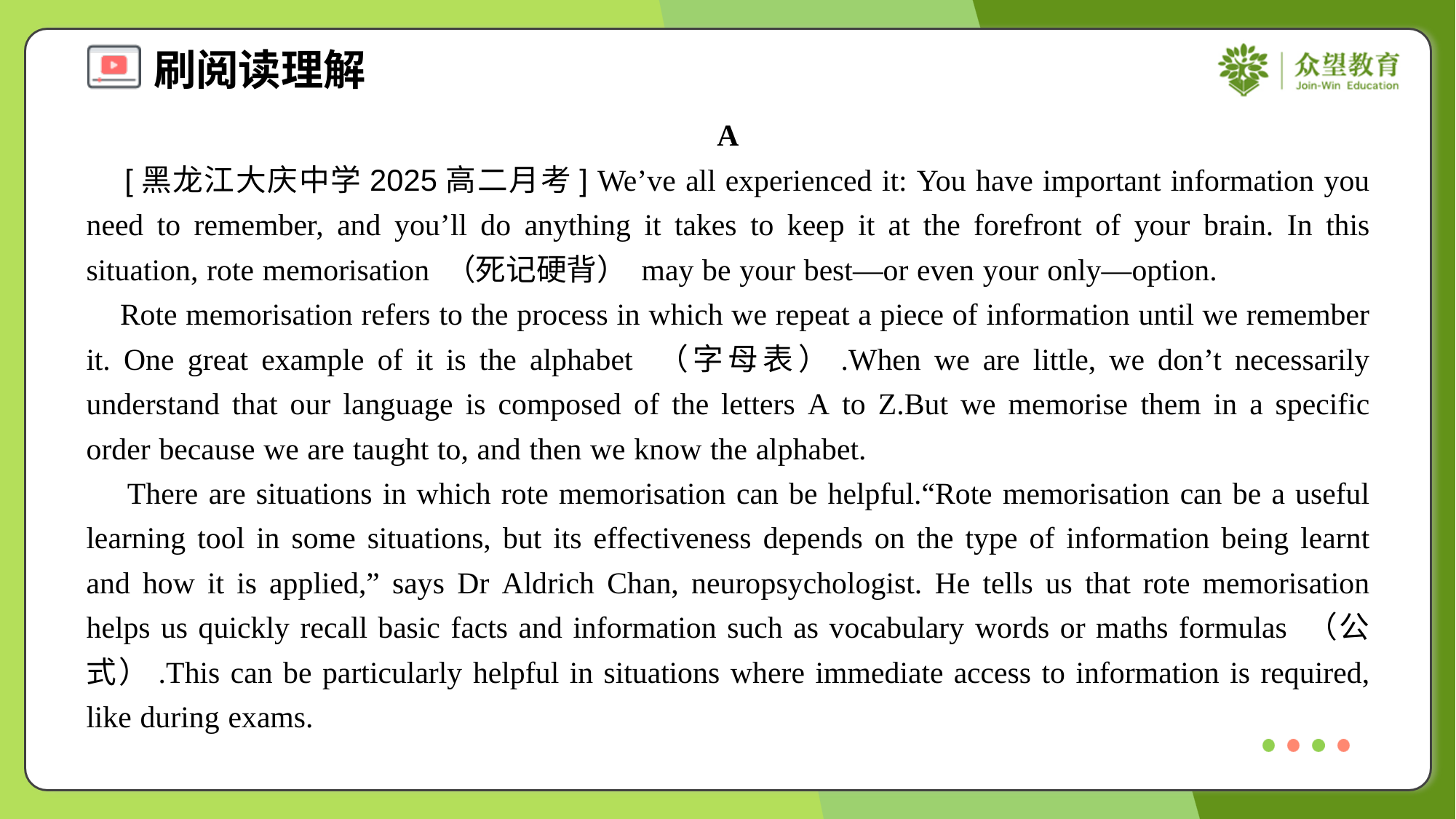

A
    [黑龙江大庆中学2025高二月考] We’ve all experienced it: You have important information you need to remember, and you’ll do anything it takes to keep it at the forefront of your brain. In this situation, rote memorisation （死记硬背） may be your best—or even your only—option.
    Rote memorisation refers to the process in which we repeat a piece of information until we remember it. One great example of it is the alphabet （字母表）.When we are little, we don’t necessarily understand that our language is composed of the letters A to Z.But we memorise them in a specific order because we are taught to, and then we know the alphabet.
    There are situations in which rote memorisation can be helpful.“Rote memorisation can be a useful learning tool in some situations, but its effectiveness depends on the type of information being learnt and how it is applied,” says Dr Aldrich Chan, neuropsychologist. He tells us that rote memorisation helps us quickly recall basic facts and information such as vocabulary words or maths formulas （公式）.This can be particularly helpful in situations where immediate access to information is required, like during exams.